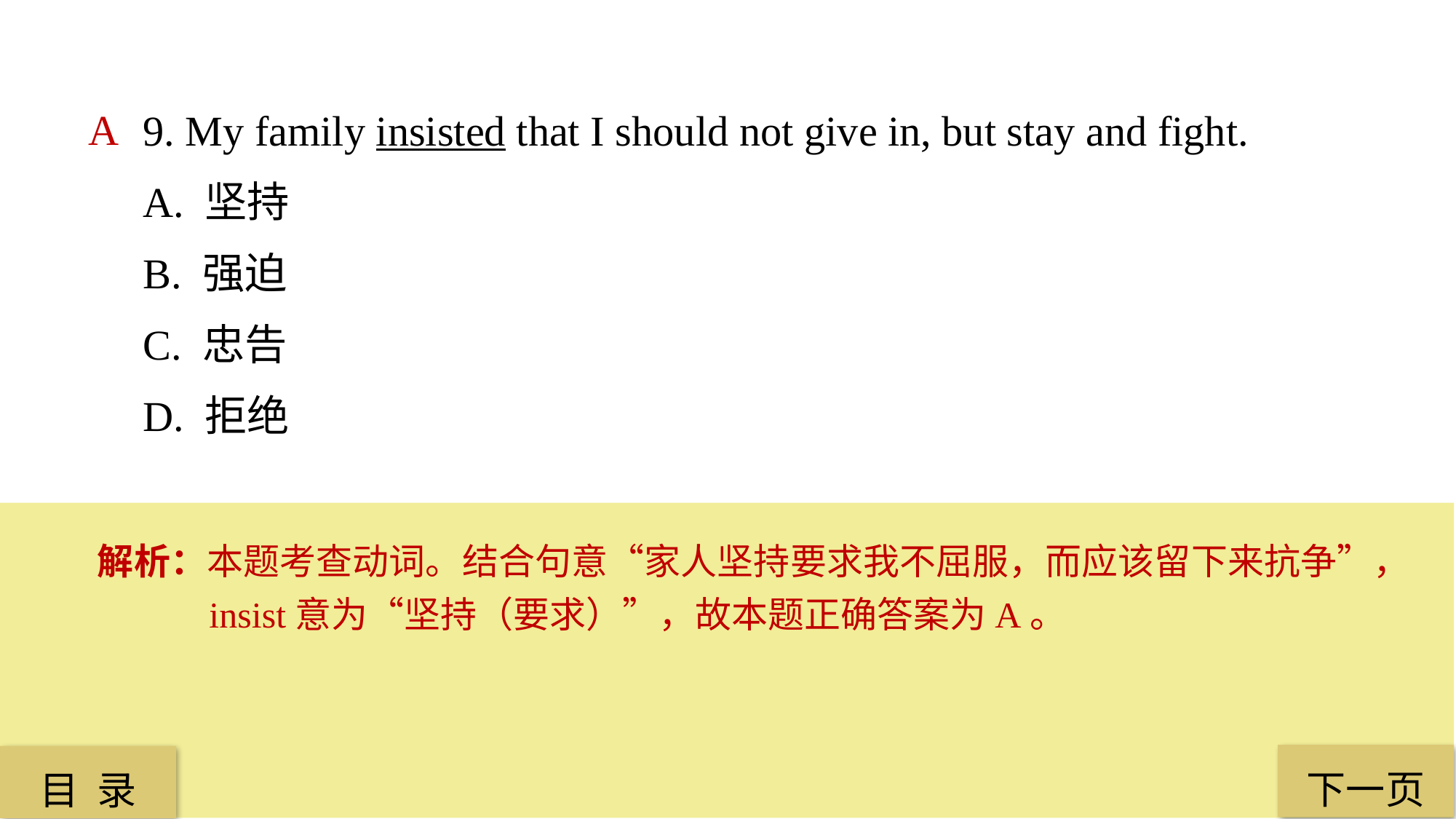

9. My family insisted that I should not give in, but stay and fight.
A. 坚持
B. 强迫
C. 忠告
D. 拒绝
A
解析：本题考查动词。结合句意“家人坚持要求我不屈服，而应该留下来抗争”，insist意为“坚持（要求）”，故本题正确答案为A。